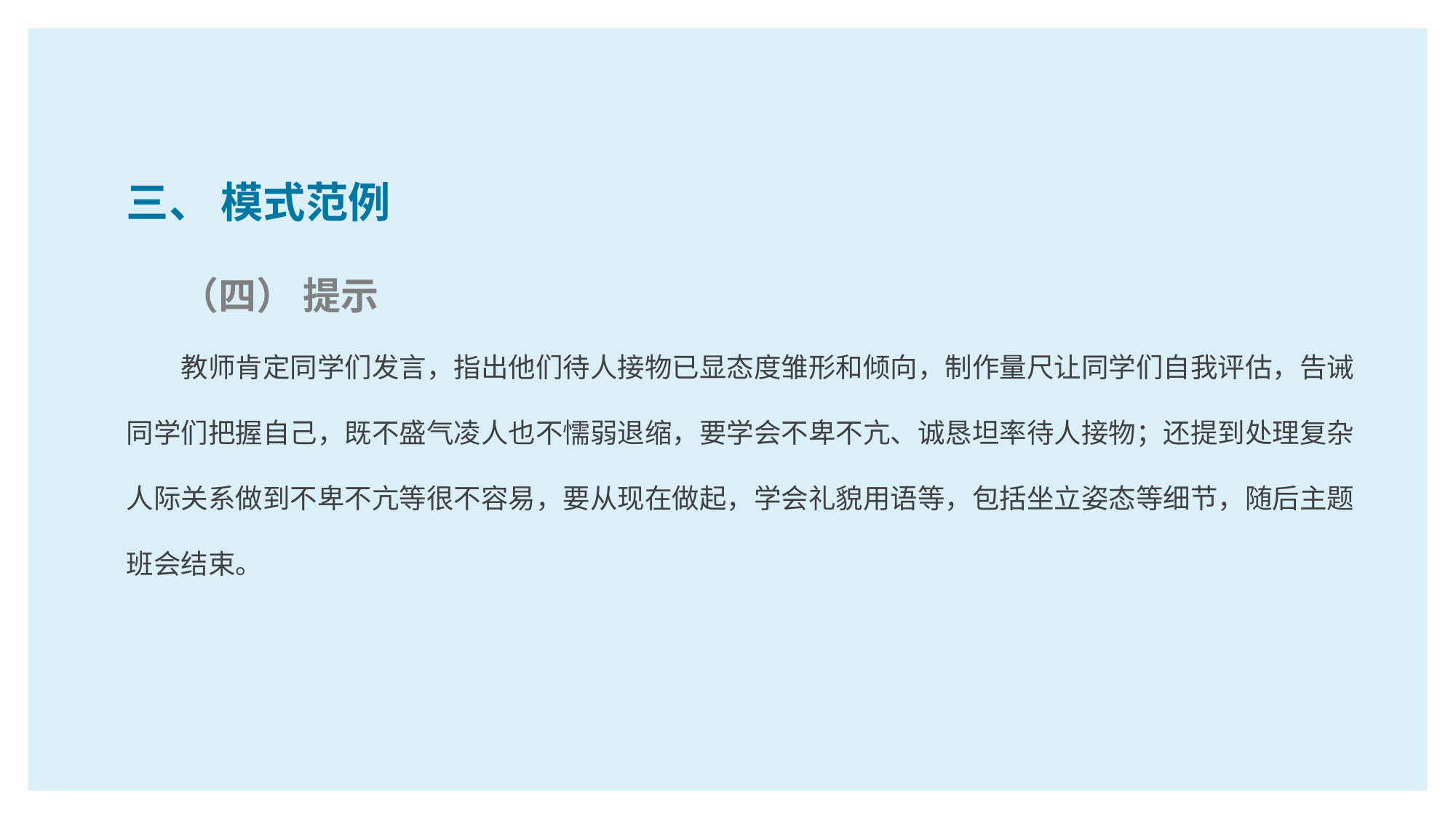

三、 模式范例
（四） 提示
教师肯定同学们发言，指出他们待人接物已显态度雏形和倾向，制作量尺让同学们自我评估，告诫同学们把握自己，既不盛气凌人也不懦弱退缩，要学会不卑不亢、诚恳坦率待人接物；还提到处理复杂人际关系做到不卑不亢等很不容易，要从现在做起，学会礼貌用语等，包括坐立姿态等细节，随后主题班会结束。